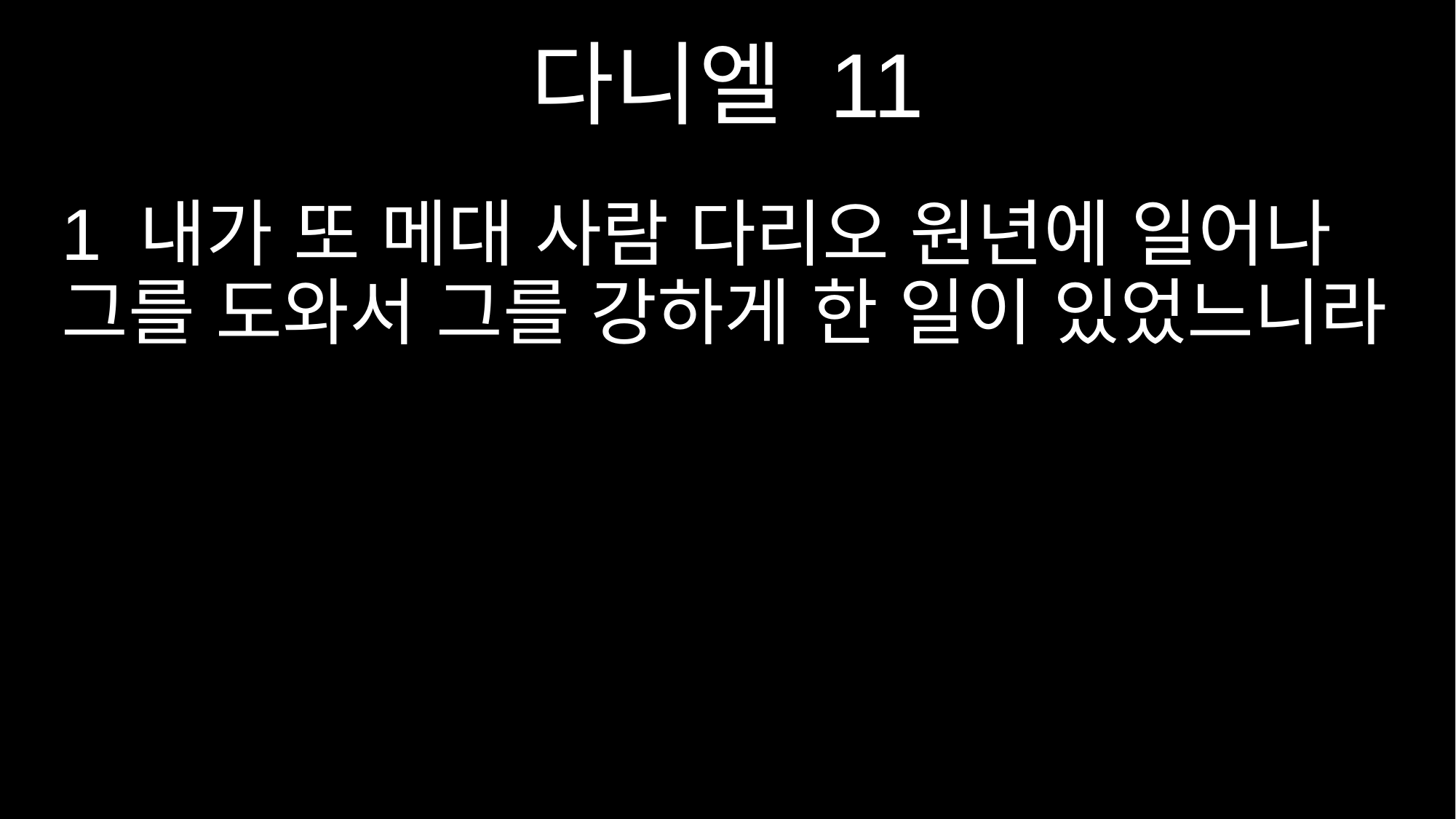

다니엘 11
1 내가 또 메대 사람 다리오 원년에 일어나 그를 도와서 그를 강하게 한 일이 있었느니라